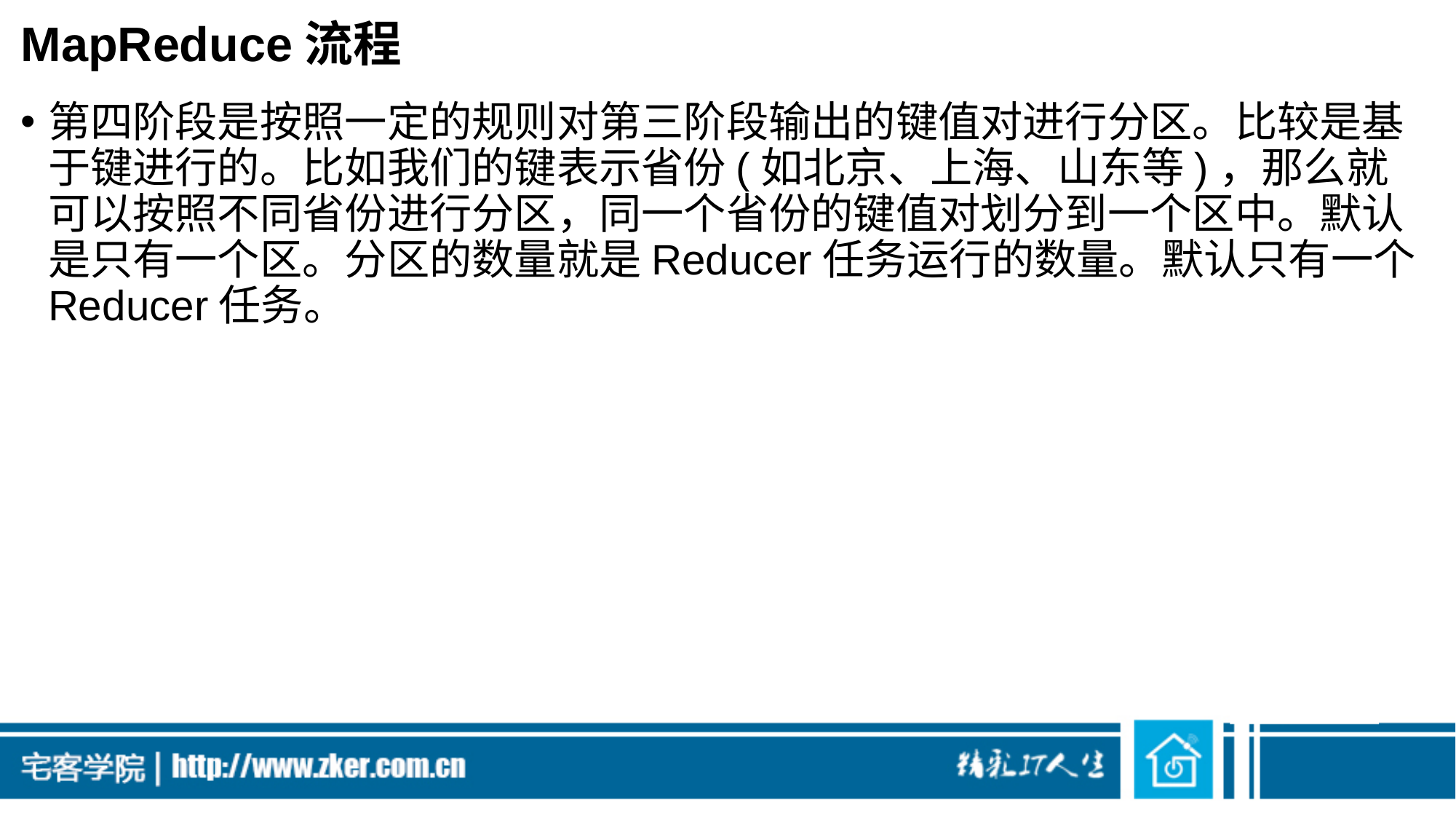

# MapReduce流程
第四阶段是按照一定的规则对第三阶段输出的键值对进行分区。比较是基于键进行的。比如我们的键表示省份(如北京、上海、山东等)，那么就可以按照不同省份进行分区，同一个省份的键值对划分到一个区中。默认是只有一个区。分区的数量就是Reducer任务运行的数量。默认只有一个Reducer任务。